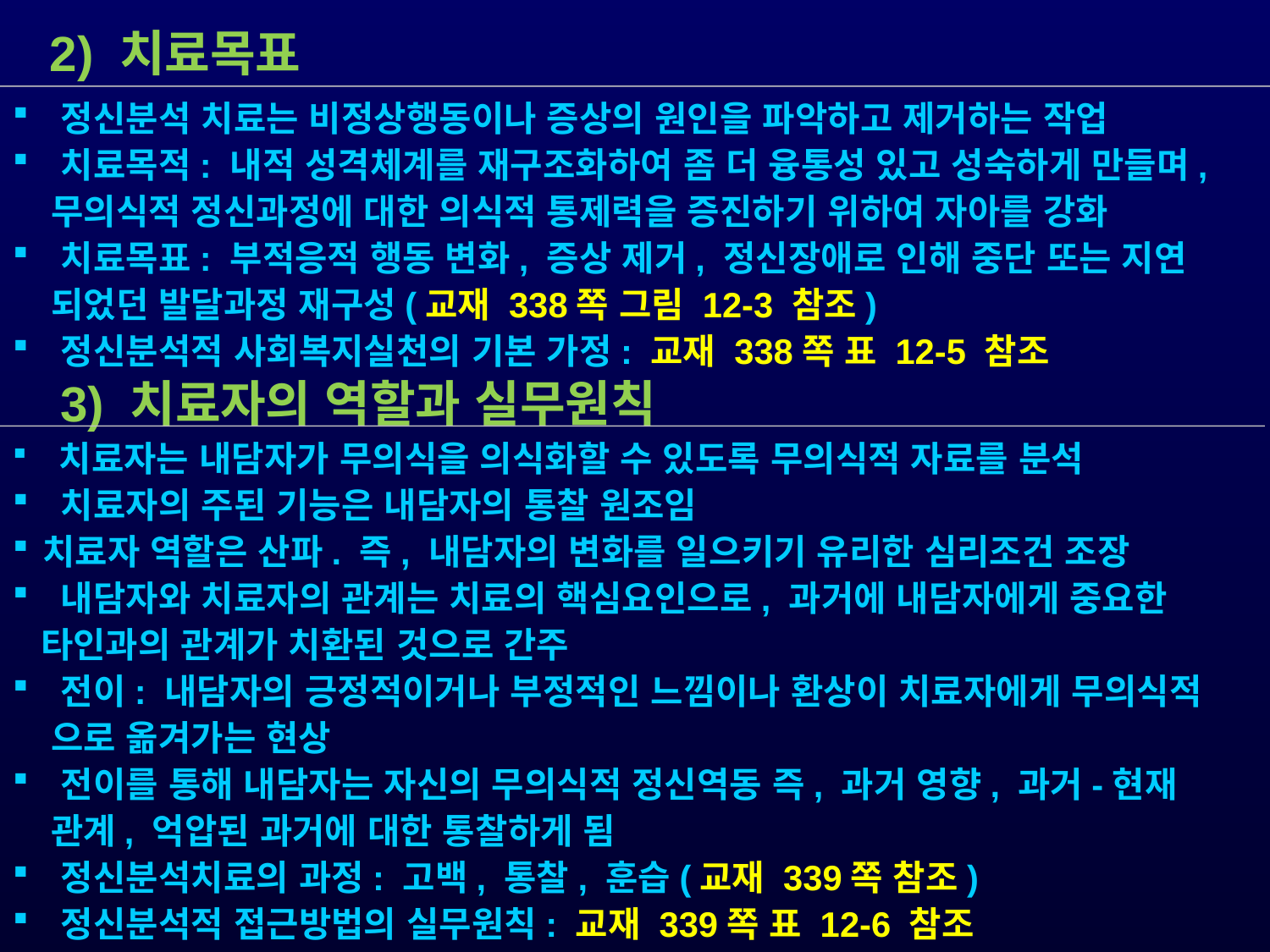

2) 치료목표
 정신분석 치료는 비정상행동이나 증상의 원인을 파악하고 제거하는 작업
 치료목적: 내적 성격체계를 재구조화하여 좀 더 융통성 있고 성숙하게 만들며,
   무의식적 정신과정에 대한 의식적 통제력을 증진하기 위하여 자아를 강화
 치료목표: 부적응적 행동 변화, 증상 제거, 정신장애로 인해 중단 또는 지연
   되었던 발달과정 재구성(교재 338쪽 그림 12-3 참조)
 정신분석적 사회복지실천의 기본 가정: 교재 338쪽 표 12-5 참조

  3) 치료자의 역할과 실무원칙

 치료자는 내담자가 무의식을 의식화할 수 있도록 무의식적 자료를 분석
 치료자의 주된 기능은 내담자의 통찰 원조임
치료자 역할은 산파. 즉, 내담자의 변화를 일으키기 유리한 심리조건 조장
 내담자와 치료자의 관계는 치료의 핵심요인으로, 과거에 내담자에게 중요한
  타인과의 관계가 치환된 것으로 간주
 전이: 내담자의 긍정적이거나 부정적인 느낌이나 환상이 치료자에게 무의식적
   으로 옮겨가는 현상
 전이를 통해 내담자는 자신의 무의식적 정신역동 즉, 과거 영향, 과거-현재
   관계, 억압된 과거에 대한 통찰하게 됨
 정신분석치료의 과정: 고백, 통찰, 훈습(교재 339쪽 참조)
 정신분석적 접근방법의 실무원칙: 교재 339쪽 표 12-6 참조